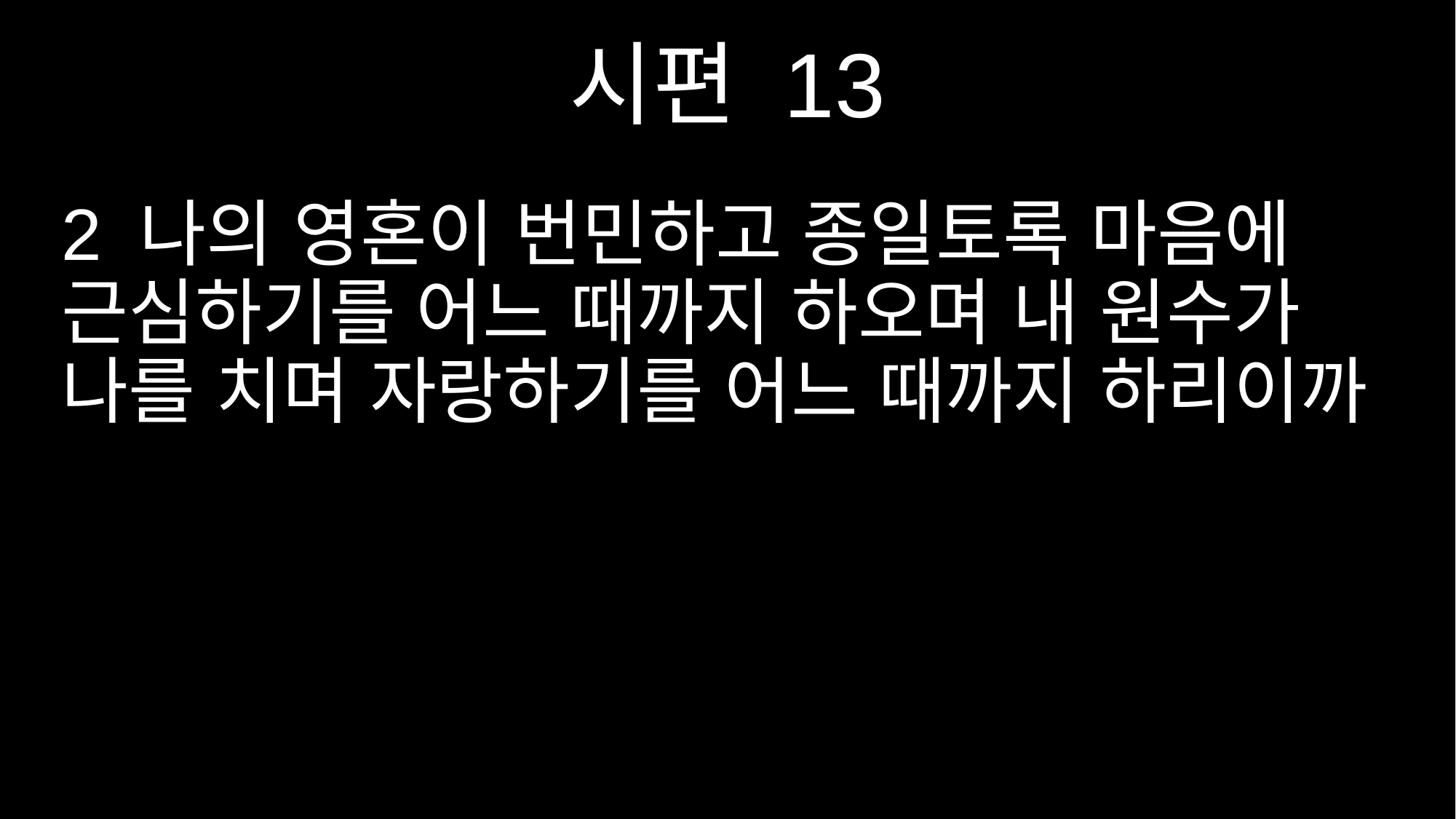

시편 13
2 나의 영혼이 번민하고 종일토록 마음에 근심하기를 어느 때까지 하오며 내 원수가 나를 치며 자랑하기를 어느 때까지 하리이까